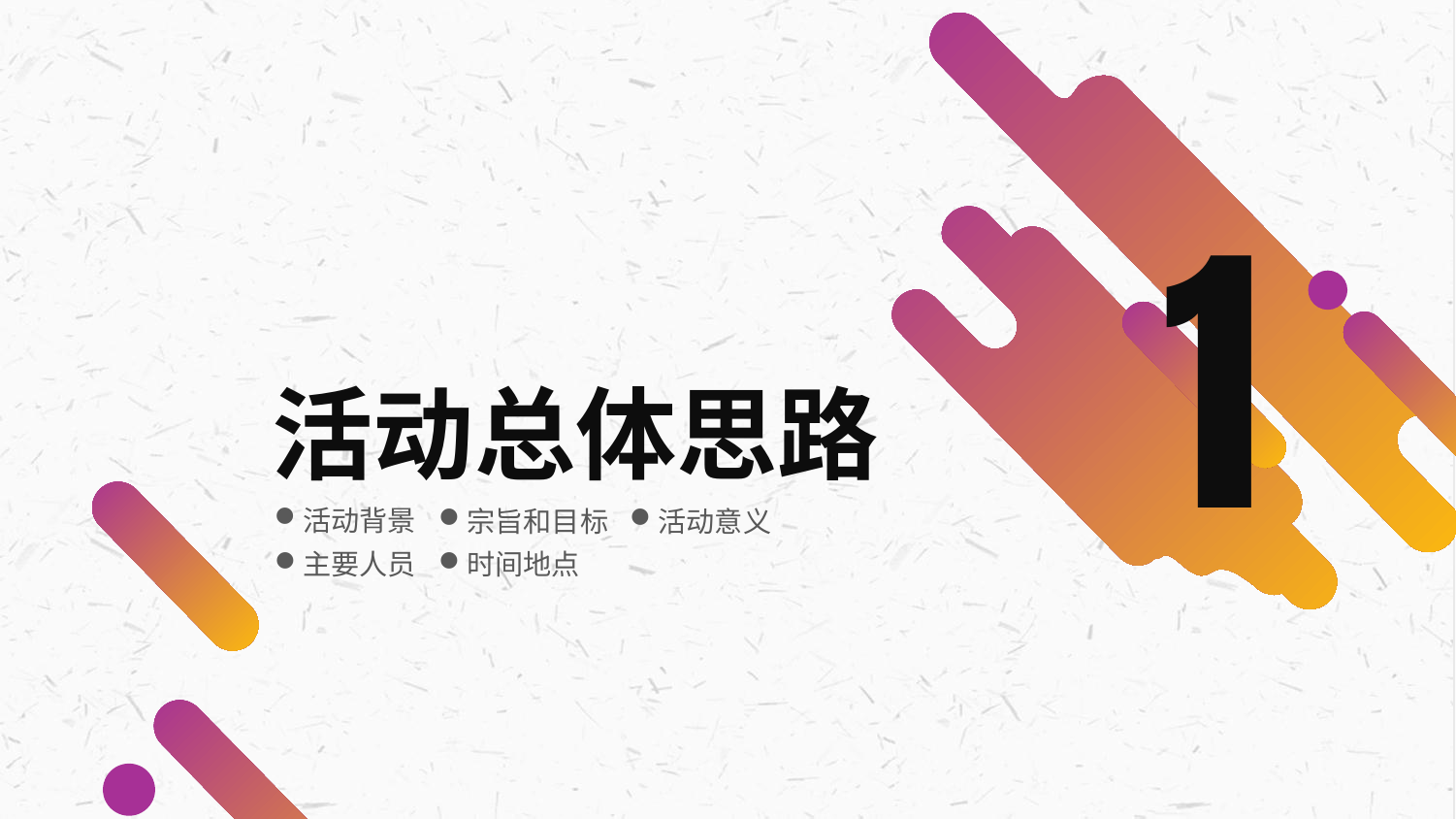

1

活动总体思路

活动背景
宗旨和目标
活动意义
主要人员
时间地点